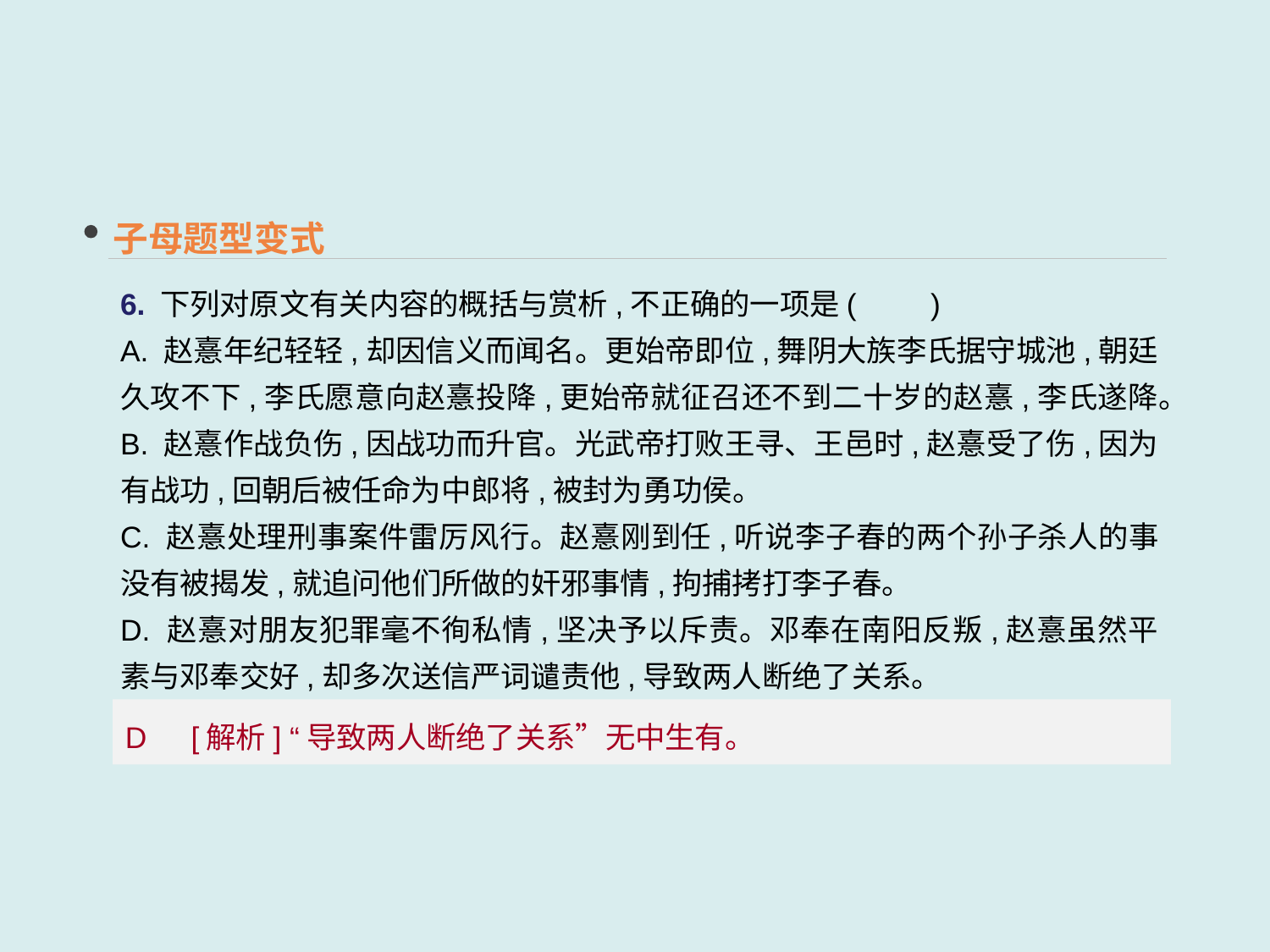

子母题型变式

6. 下列对原文有关内容的概括与赏析,不正确的一项是(　　)
A. 赵憙年纪轻轻,却因信义而闻名。更始帝即位,舞阴大族李氏据守城池,朝廷久攻不下,李氏愿意向赵憙投降,更始帝就征召还不到二十岁的赵憙,李氏遂降。
B. 赵憙作战负伤,因战功而升官。光武帝打败王寻、王邑时,赵憙受了伤,因为有战功,回朝后被任命为中郎将,被封为勇功侯。
C. 赵憙处理刑事案件雷厉风行。赵憙刚到任,听说李子春的两个孙子杀人的事没有被揭发,就追问他们所做的奸邪事情,拘捕拷打李子春。
D. 赵憙对朋友犯罪毫不徇私情,坚决予以斥责。邓奉在南阳反叛,赵憙虽然平素与邓奉交好,却多次送信严词谴责他,导致两人断绝了关系。

D　[解析] “导致两人断绝了关系”无中生有。